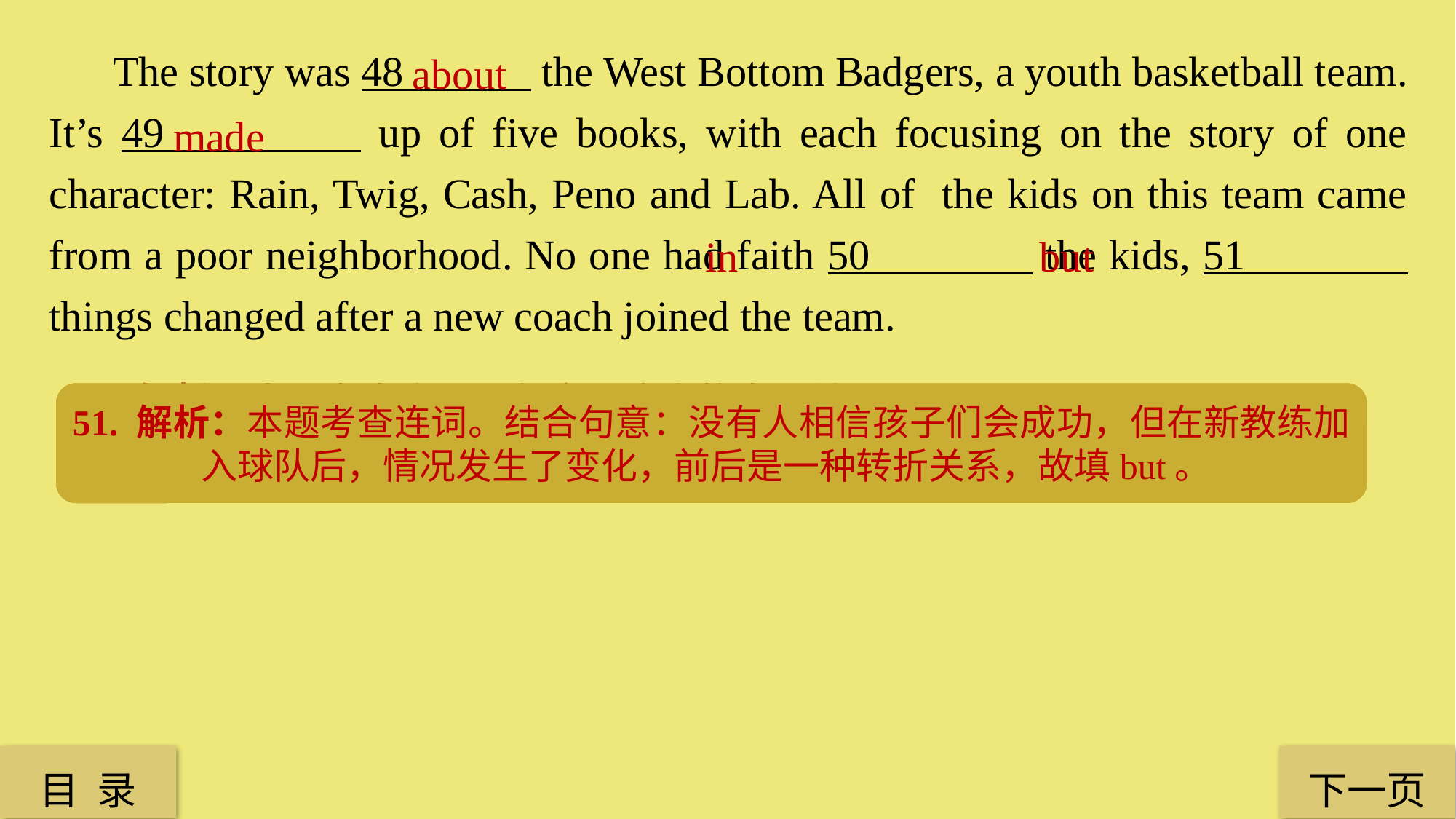

The story was 48             the West Bottom Badgers, a youth basketball team. It’s 49            up of five books, with each focusing on the story of one character: Rain, Twig, Cash, Peno and Lab. All of  the kids on this team came from a poor neighborhood. No one had faith 50              the kids, 51              things changed after a new coach joined the team.
  about
made
  in
 but
48. 解析：本题考查介词。句意：这个故事是关于the West Bottom Badgers，一个年轻的篮球队。介词about“关于”，后面是涉及的内容。故填about。
49. 解析：本题考查固定搭配。be made up of 由……组成，它是由五本书构成的。
50. 解析：本题考查固定搭配。faith in相信，对……的信心，句意：没有人相信这些孩子会成功。
51. 解析：本题考查连词。结合句意：没有人相信孩子们会成功，但在新教练加入球队后，情况发生了变化，前后是一种转折关系，故填but。